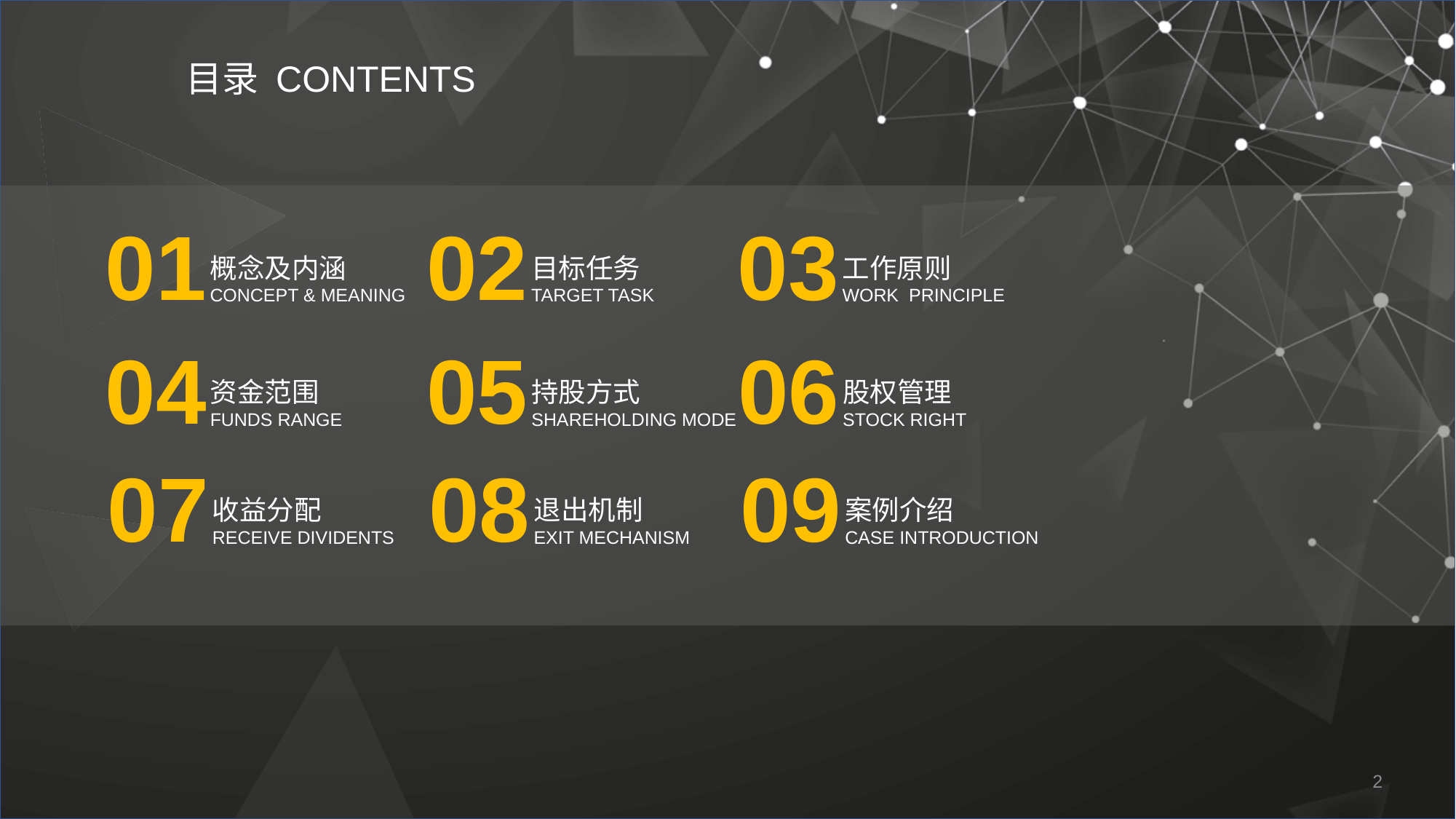

# 目录 CONTENTS

01
02
03
概念及内涵
CONCEPT & MEANING
目标任务
TARGET TASK
工作原则
WORK  PRINCIPLE
04
05
06
资金范围
FUNDS RANGE
持股方式
SHAREHOLDING MODE
股权管理
STOCK RIGHT
07
08
09

收益分配
RECEIVE DIVIDENTS
退出机制
EXIT MECHANISM
案例介绍
CASE INTRODUCTION

2